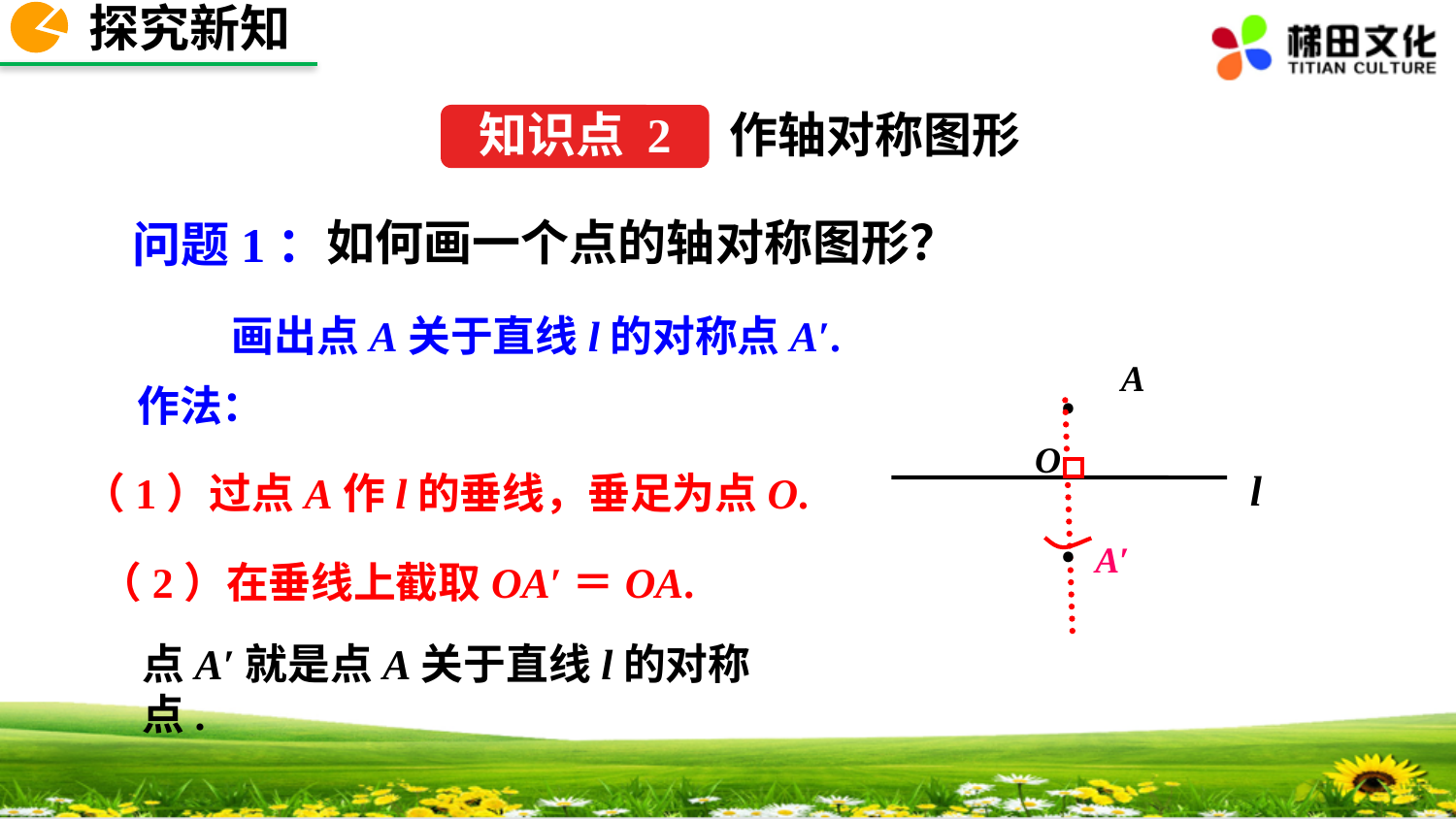

探究新知

作轴对称图形

知识点 2
如何画一个点的轴对称图形？
问题1：
 画出点A关于直线l的对称点A′.
﹒
A
作法：

O
l

（1）过点A作l的垂线，垂足为点O.

﹒
A′

（2）在垂线上截取OA′＝OA.
点A′就是点A关于直线l的对称点.